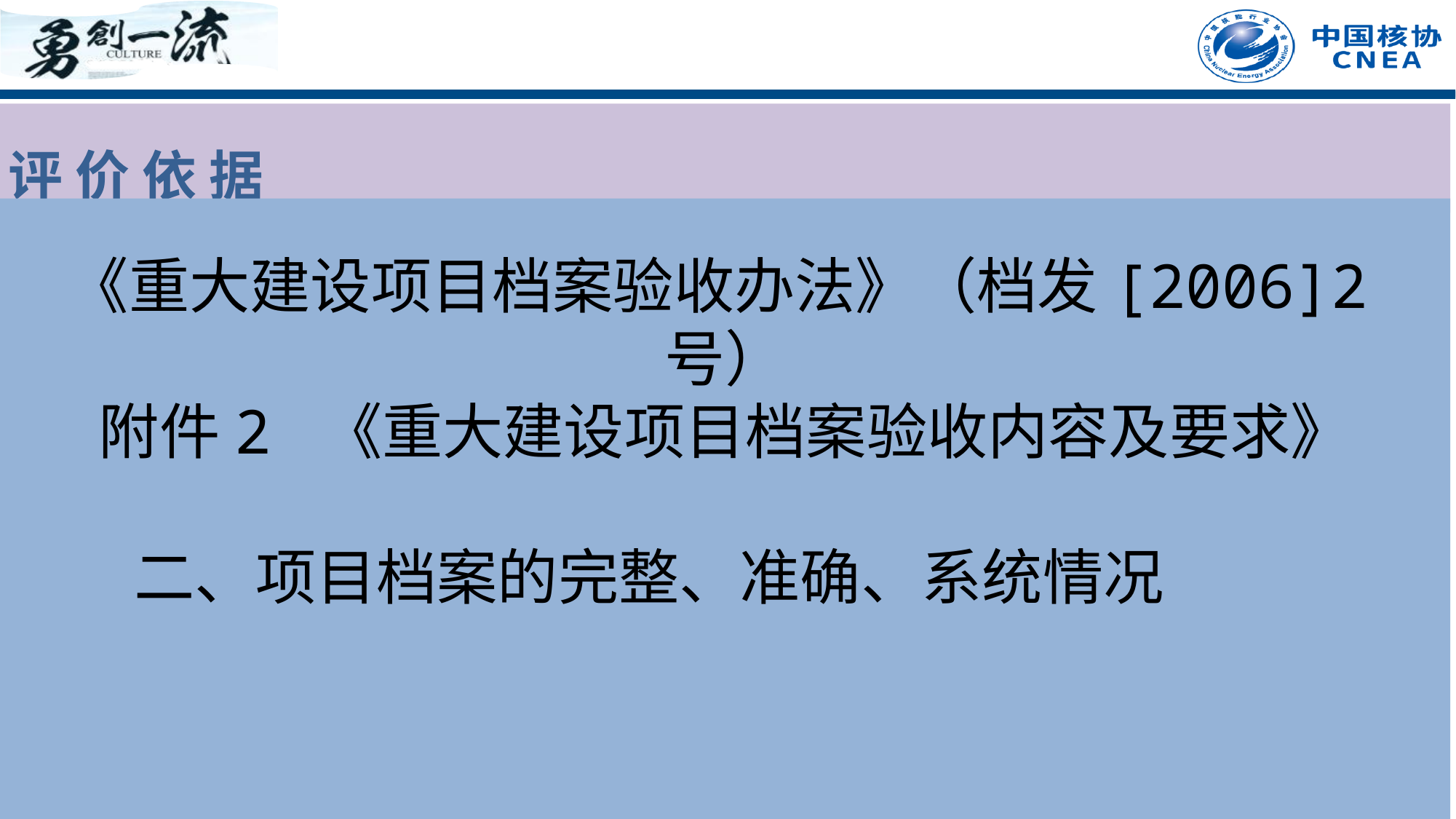

评 价 依 据
《重大建设项目档案验收办法》（档发[2006]2号）
附件2 《重大建设项目档案验收内容及要求》

        二、项目档案的完整、准确、系统情况